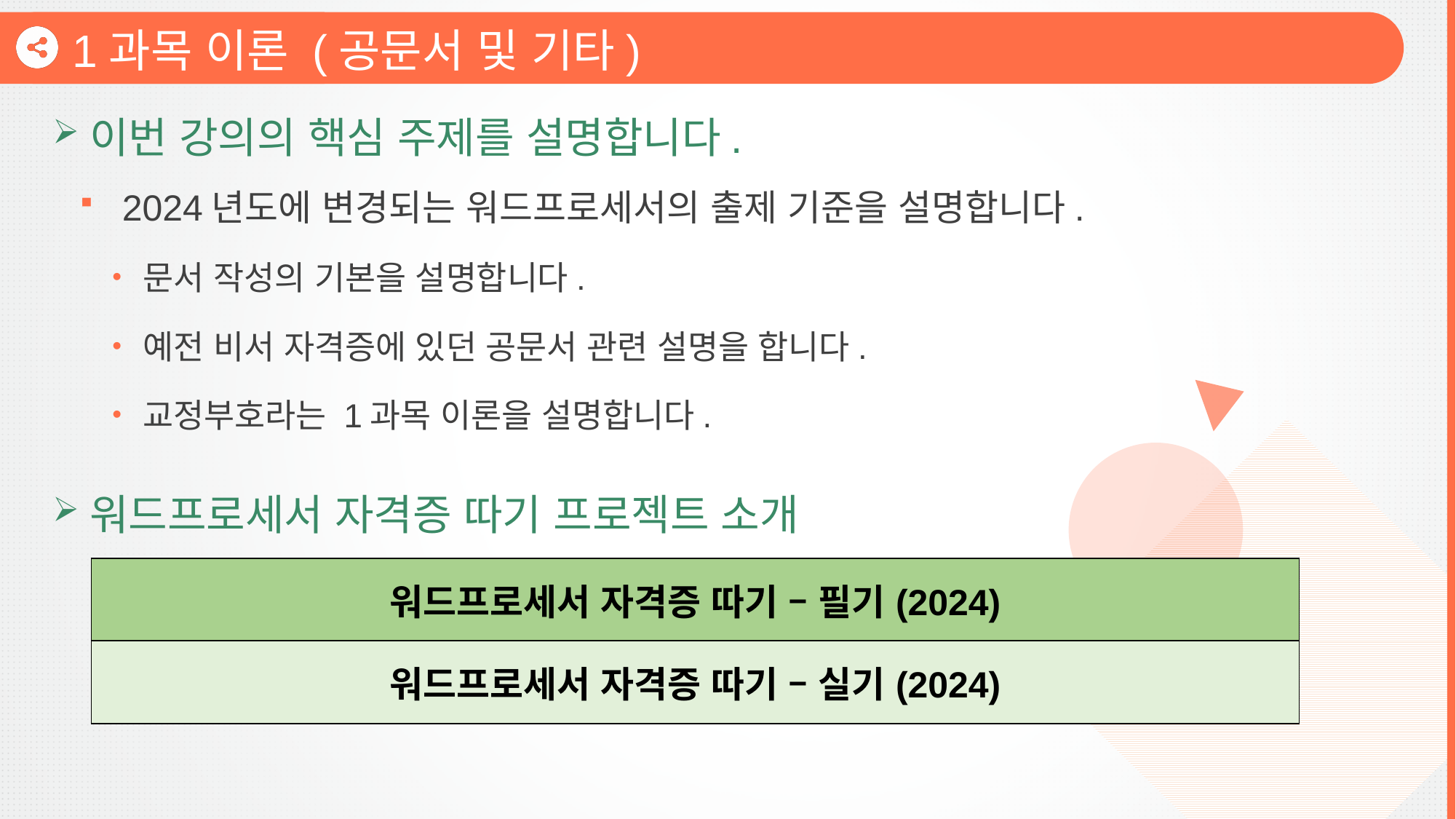

1과목 이론 (공문서 및 기타)
이번 강의의 핵심 주제를 설명합니다.
2024년도에 변경되는 워드프로세서의 출제 기준을 설명합니다.
문서 작성의 기본을 설명합니다.
예전 비서 자격증에 있던 공문서 관련 설명을 합니다.
교정부호라는 1과목 이론을 설명합니다.
워드프로세서 자격증 따기 프로젝트 소개
| 워드프로세서 자격증 따기 – 필기(2024) |
| --- |
| 워드프로세서 자격증 따기 – 실기(2024) |